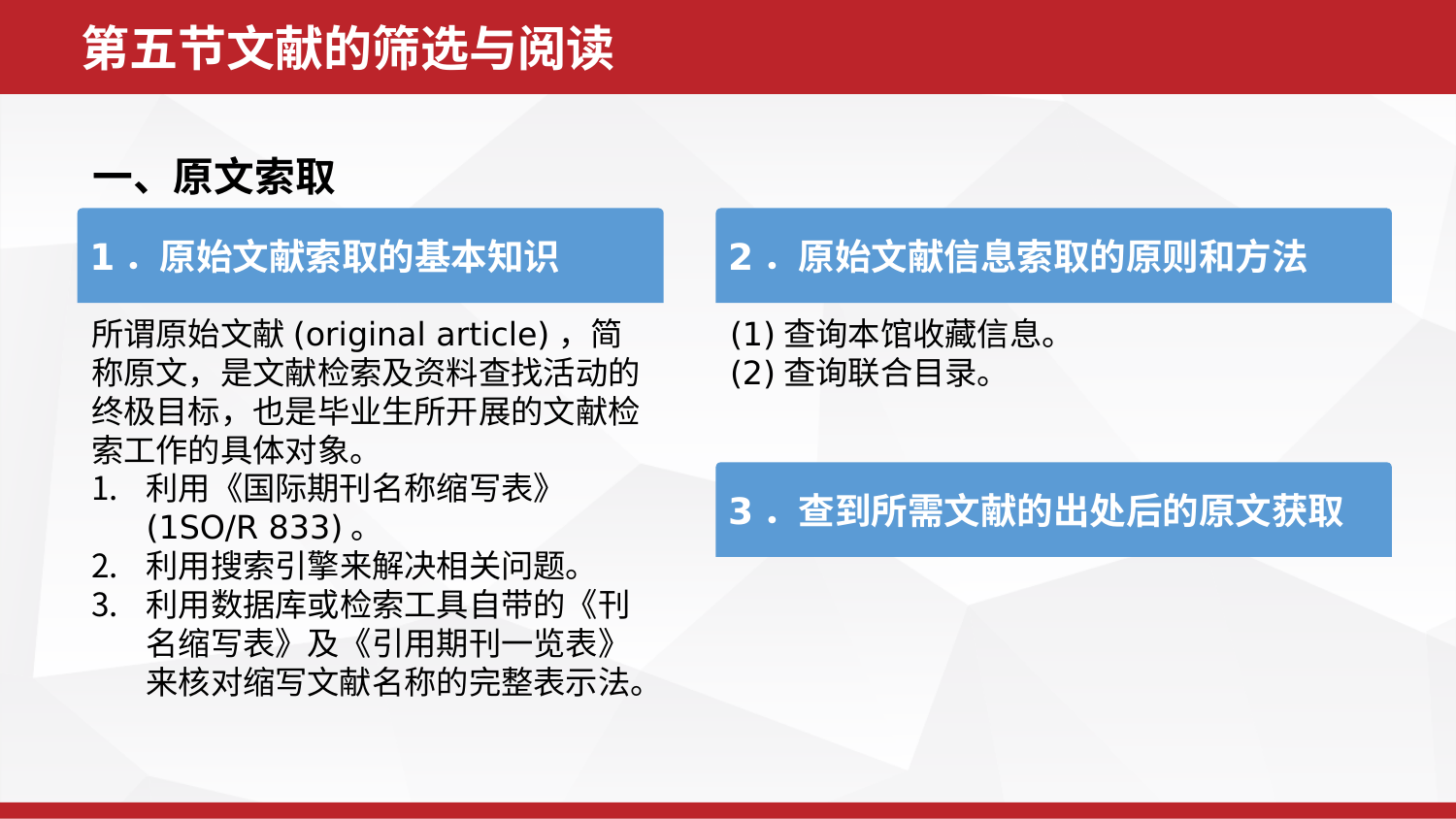

第五节文献的筛选与阅读
一、原文索取
1．原始文献索取的基本知识
2．原始文献信息索取的原则和方法
所谓原始文献(original article)，简称原文，是文献检索及资料查找活动的终极目标，也是毕业生所开展的文献检索工作的具体对象。
利用《国际期刊名称缩写表》(1SO/R 833)。
利用搜索引擎来解决相关问题。
利用数据库或检索工具自带的《刊名缩写表》及《引用期刊一览表》来核对缩写文献名称的完整表示法。
(1)查询本馆收藏信息。
(2)查询联合目录。
3．查到所需文献的出处后的原文获取